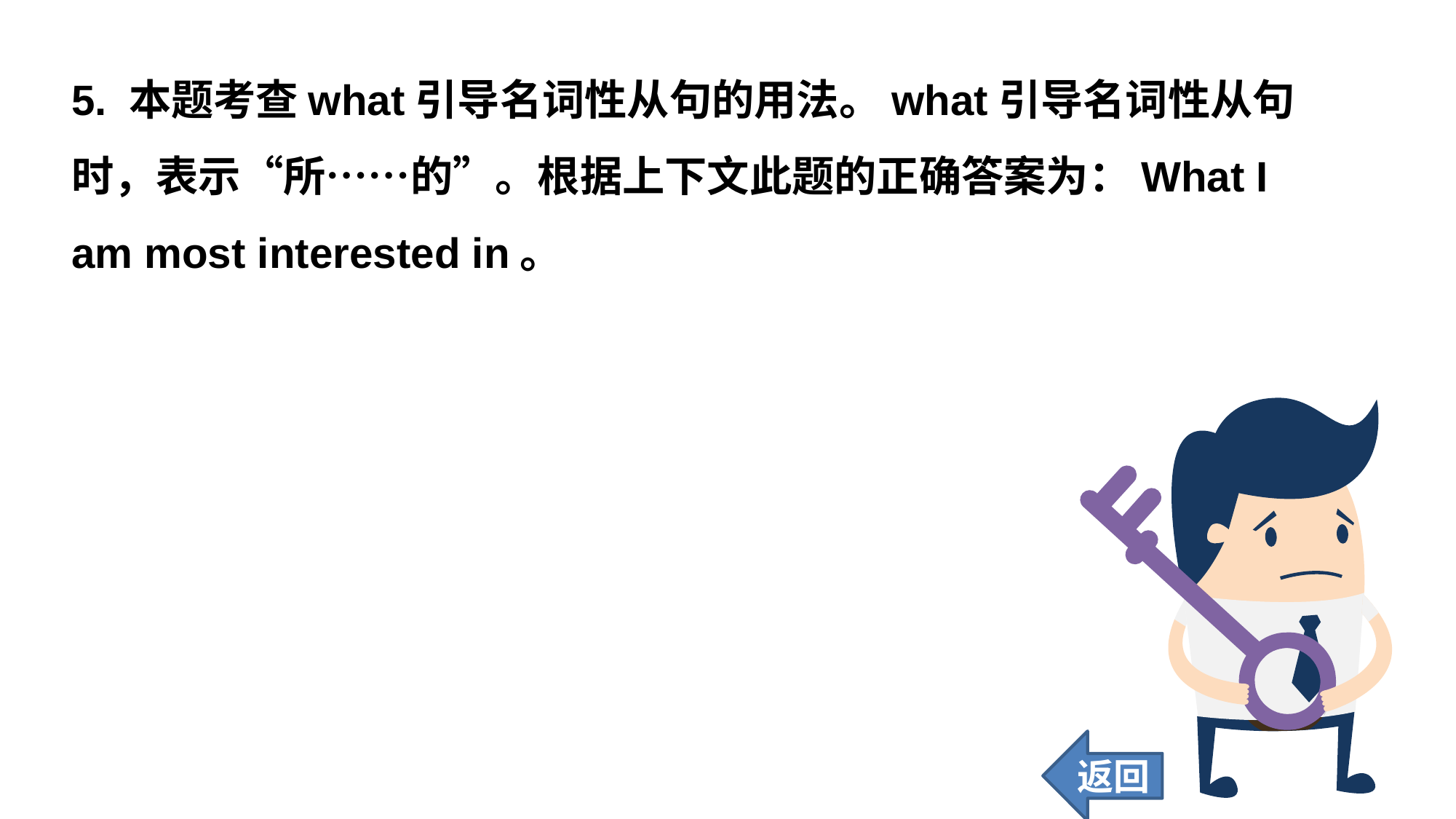

5. 本题考查what引导名词性从句的用法。what引导名词性从句时，表示“所……的”。根据上下文此题的正确答案为：What I am most interested in。

返回
93